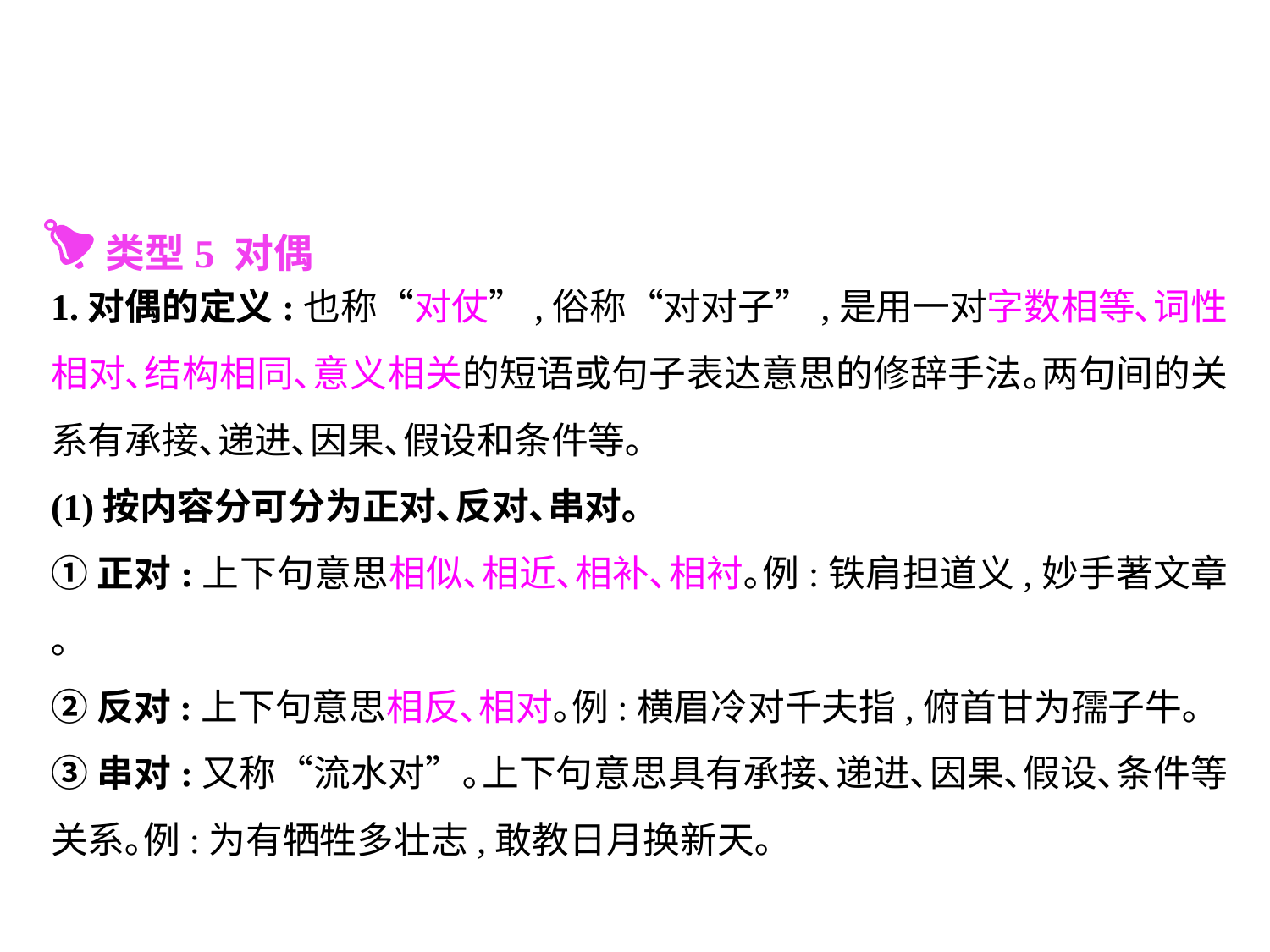

类型5 对偶

1.对偶的定义:也称“对仗”,俗称“对对子”,是用一对字数相等､词性相对､结构相同､意义相关的短语或句子表达意思的修辞手法｡两句间的关系有承接､递进､因果､假设和条件等｡
(1)按内容分可分为正对､反对､串对｡
①正对:上下句意思相似､相近､相补､相衬｡例:铁肩担道义,妙手著文章｡
②反对:上下句意思相反､相对｡例:横眉冷对千夫指,俯首甘为孺子牛｡
③串对:又称“流水对”｡上下句意思具有承接､递进､因果､假设､条件等关系｡例:为有牺牲多壮志,敢教日月换新天｡